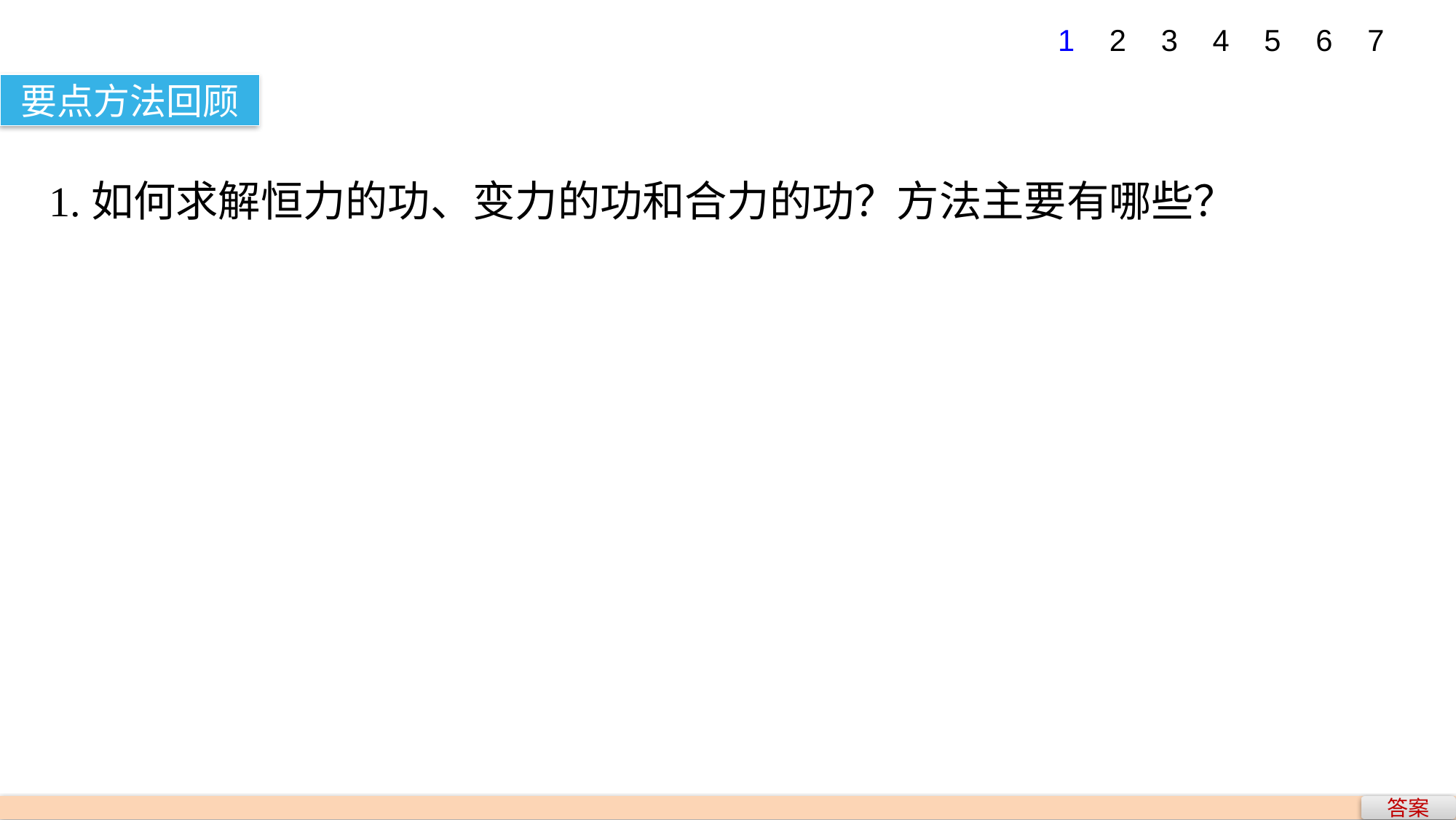

1
2
3
4
5
6
7
要点方法回顾
1.如何求解恒力的功、变力的功和合力的功？方法主要有哪些？

答案